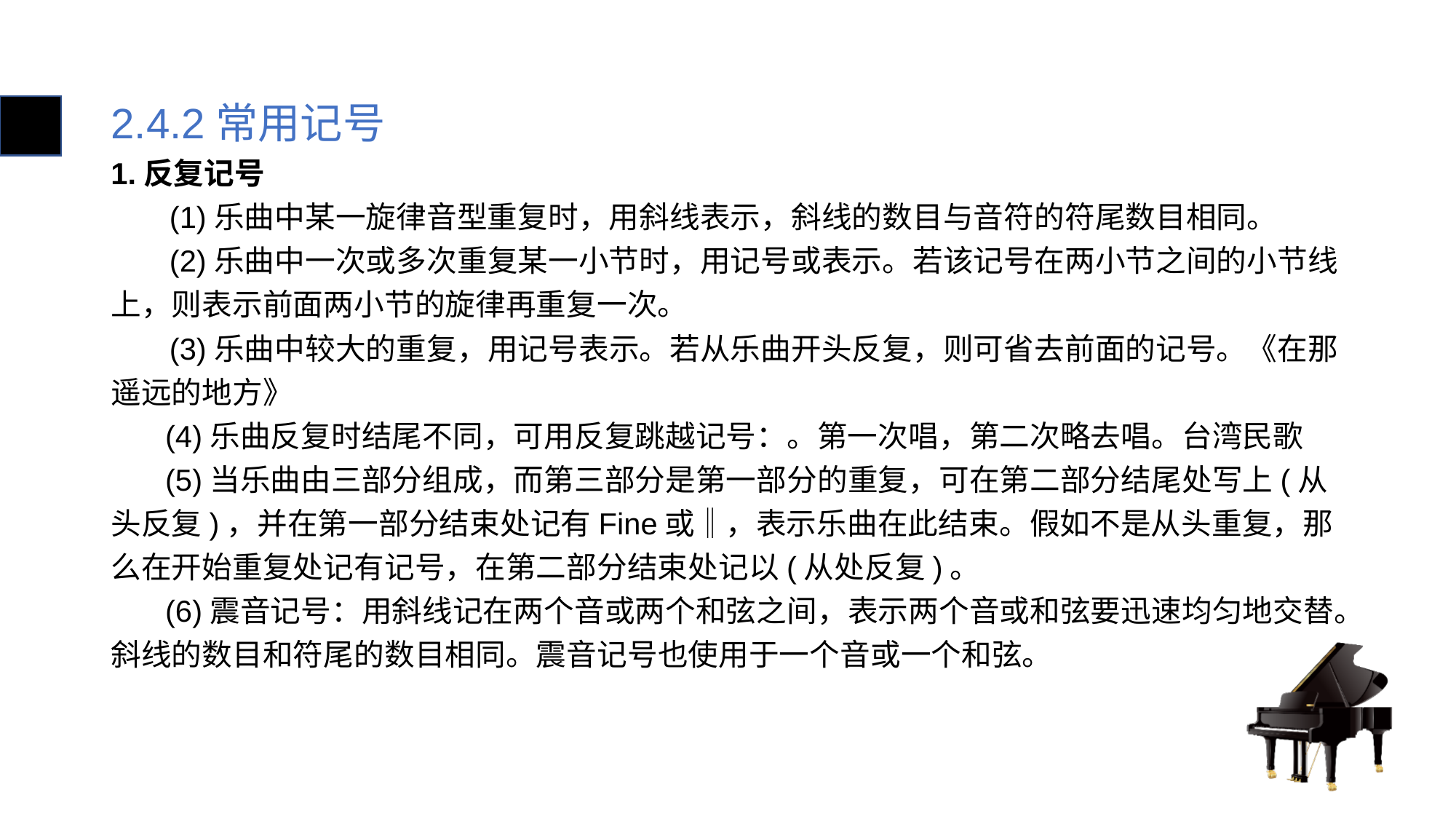

# 2.4.2常用记号
1.反复记号
       (1)乐曲中某一旋律音型重复时，用斜线表示，斜线的数目与音符的符尾数目相同。
       (2)乐曲中一次或多次重复某一小节时，用记号或表示。若该记号在两小节之间的小节线上，则表示前面两小节的旋律再重复一次。
       (3)乐曲中较大的重复，用记号表示。若从乐曲开头反复，则可省去前面的记号。《在那遥远的地方》
       (4)乐曲反复时结尾不同，可用反复跳越记号：。第一次唱，第二次略去唱。台湾民歌
       (5)当乐曲由三部分组成，而第三部分是第一部分的重复，可在第二部分结尾处写上(从头反复)，并在第一部分结束处记有Fine或‖，表示乐曲在此结束。假如不是从头重复，那么在开始重复处记有记号，在第二部分结束处记以(从处反复)。
       (6)震音记号：用斜线记在两个音或两个和弦之间，表示两个音或和弦要迅速均匀地交替。斜线的数目和符尾的数目相同。震音记号也使用于一个音或一个和弦。